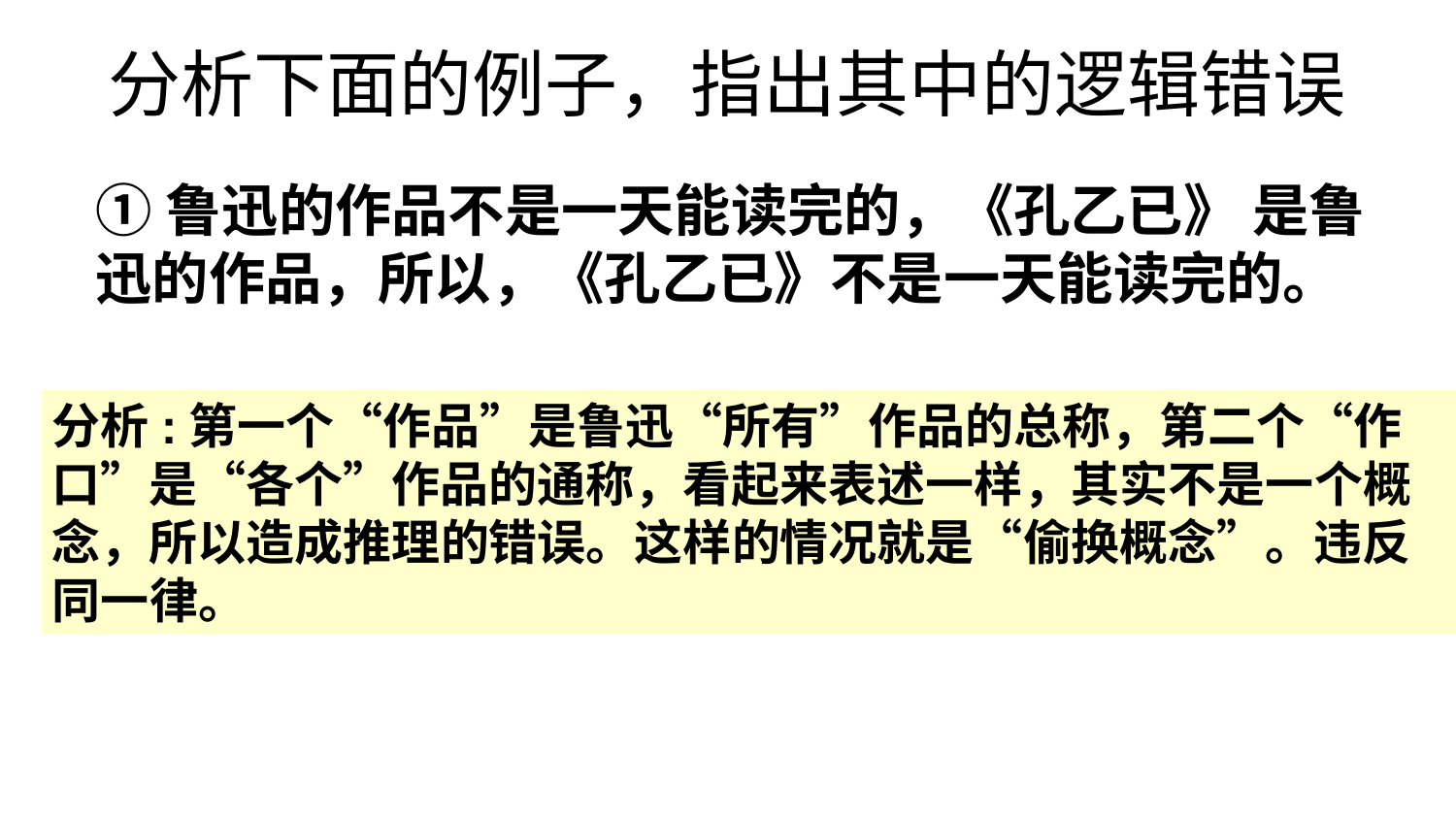

# 分析下面的例子，指出其中的逻辑错误
①鲁迅的作品不是一天能读完的，《孔乙已》 是鲁迅的作品，所以，《孔乙已》不是一天能读完的。
分析:第一个“作品”是鲁迅“所有”作品的总称，第二个“作口”是“各个”作品的通称，看起来表述一样，其实不是一个概念，所以造成推理的错误。这样的情况就是“偷换概念”。违反同一律。